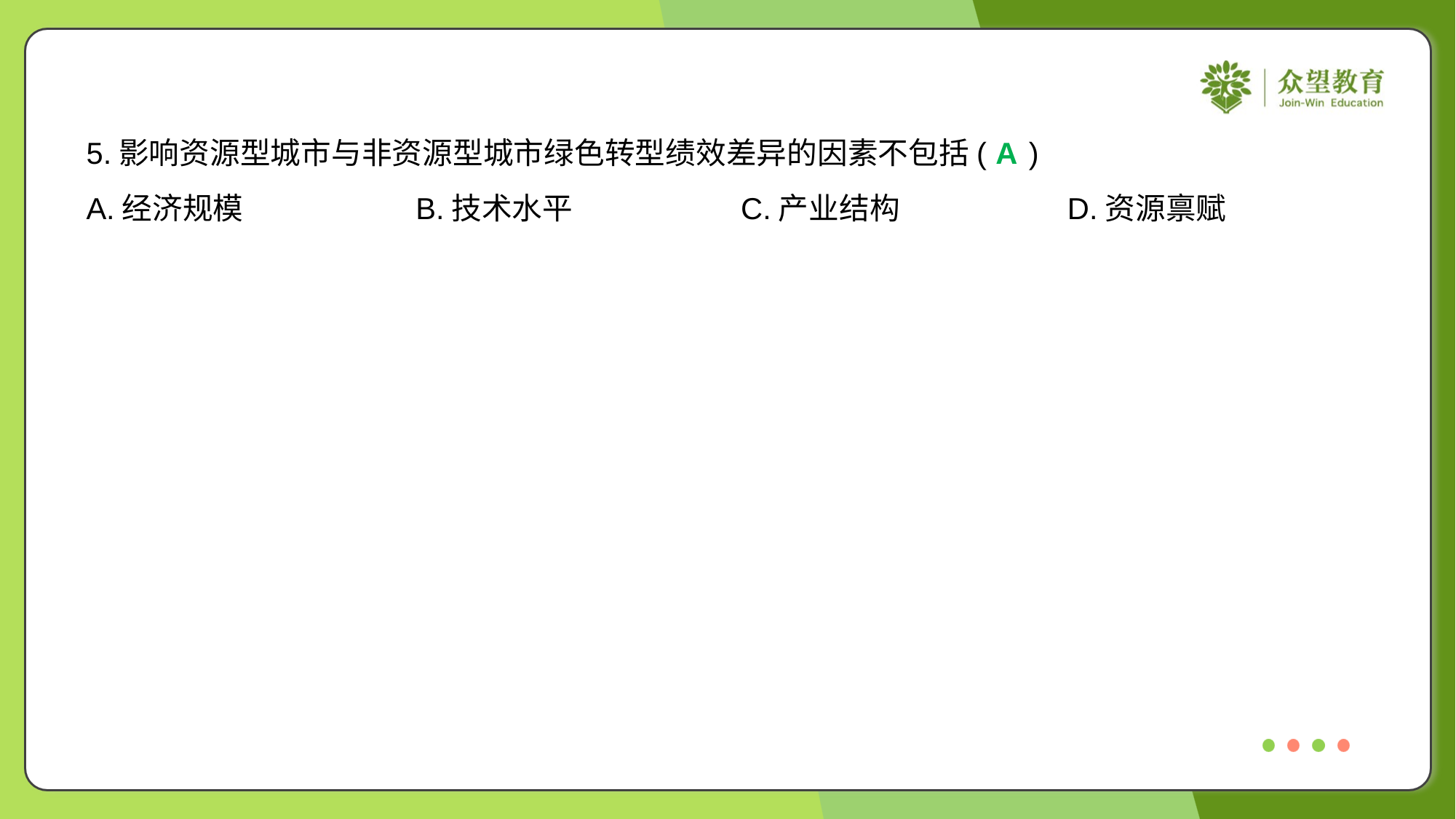

5.影响资源型城市与非资源型城市绿色转型绩效差异的因素不包括(     )
A
A.经济规模	B.技术水平	C.产业结构	D.资源禀赋